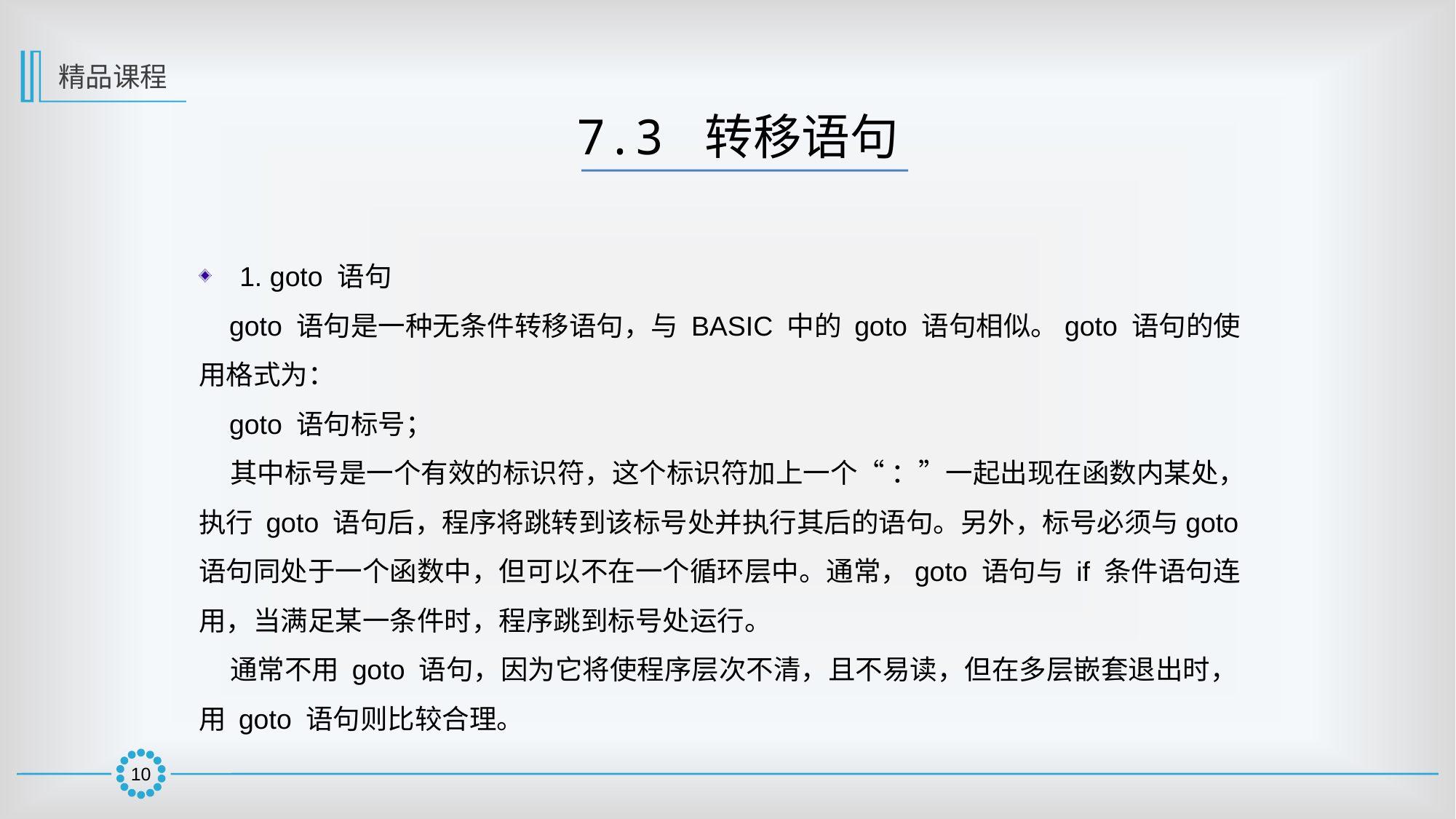

精品课程
7.3 转移语句

1. goto 语句
    goto 语句是一种无条件转移语句，与 BASIC 中的 goto 语句相似。goto 语句的使用格式为：
    goto 语句标号；
    其中标号是一个有效的标识符，这个标识符加上一个“ ：”一起出现在函数内某处，执行 goto 语句后，程序将跳转到该标号处并执行其后的语句。另外，标号必须与goto 语句同处于一个函数中，但可以不在一个循环层中。通常，goto 语句与 if 条件语句连用，当满足某一条件时，程序跳到标号处运行。
    通常不用 goto 语句，因为它将使程序层次不清，且不易读，但在多层嵌套退出时，用 goto 语句则比较合理。

10